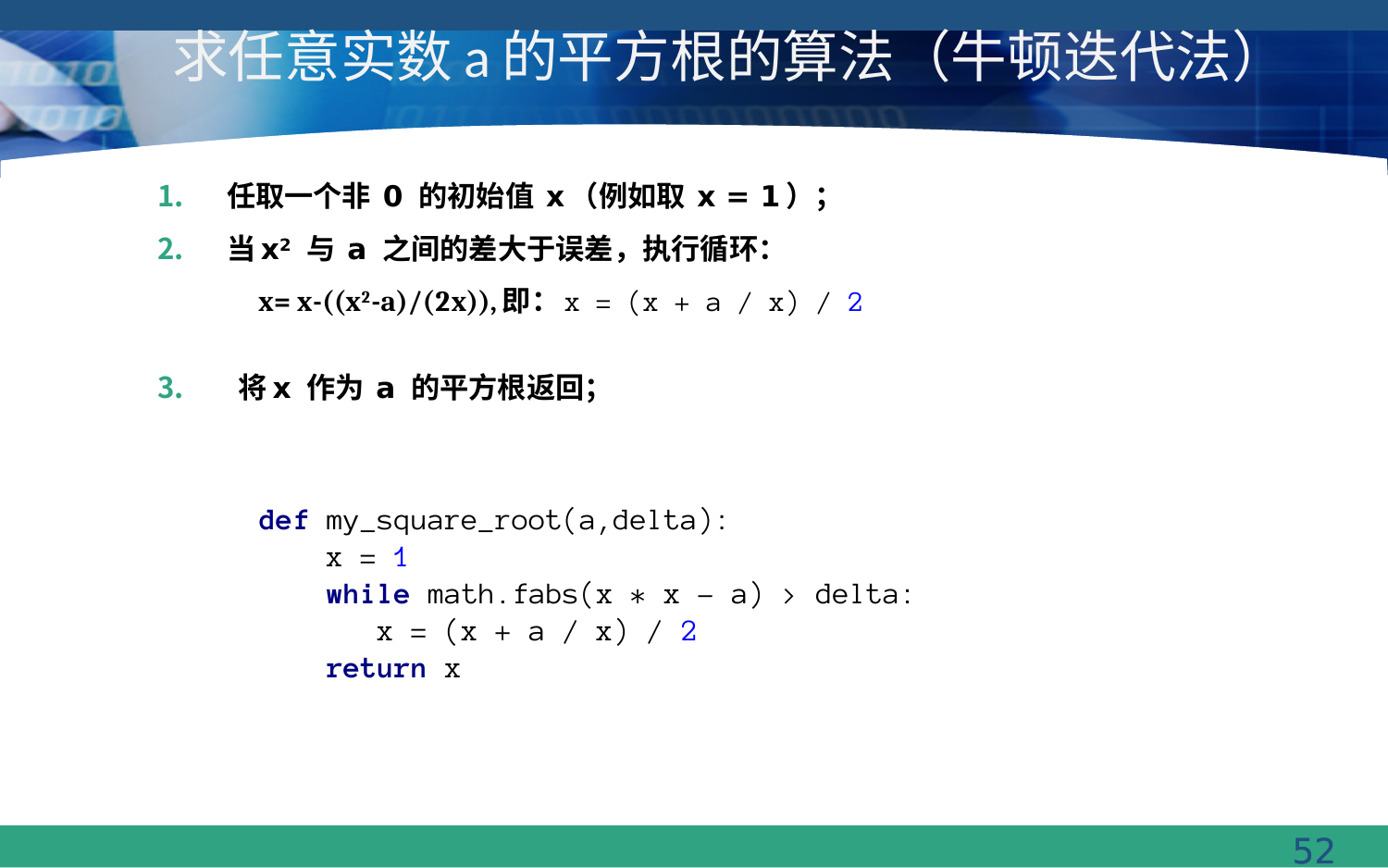

# 求任意实数a的平方根的算法（牛顿迭代法）
任取一个非 0 的初始值 x（例如取 x = 1）；
当x2 与 a 之间的差大于误差，执行循环：
 x= x-((x2-a)/(2x)),即：x = (x + a / x) / 2
 将x 作为 a 的平方根返回；
def my_square_root(a,delta):
    x = 1
    while math.fabs(x * x - a) > delta:
       x = (x + a / x) / 2
    return x